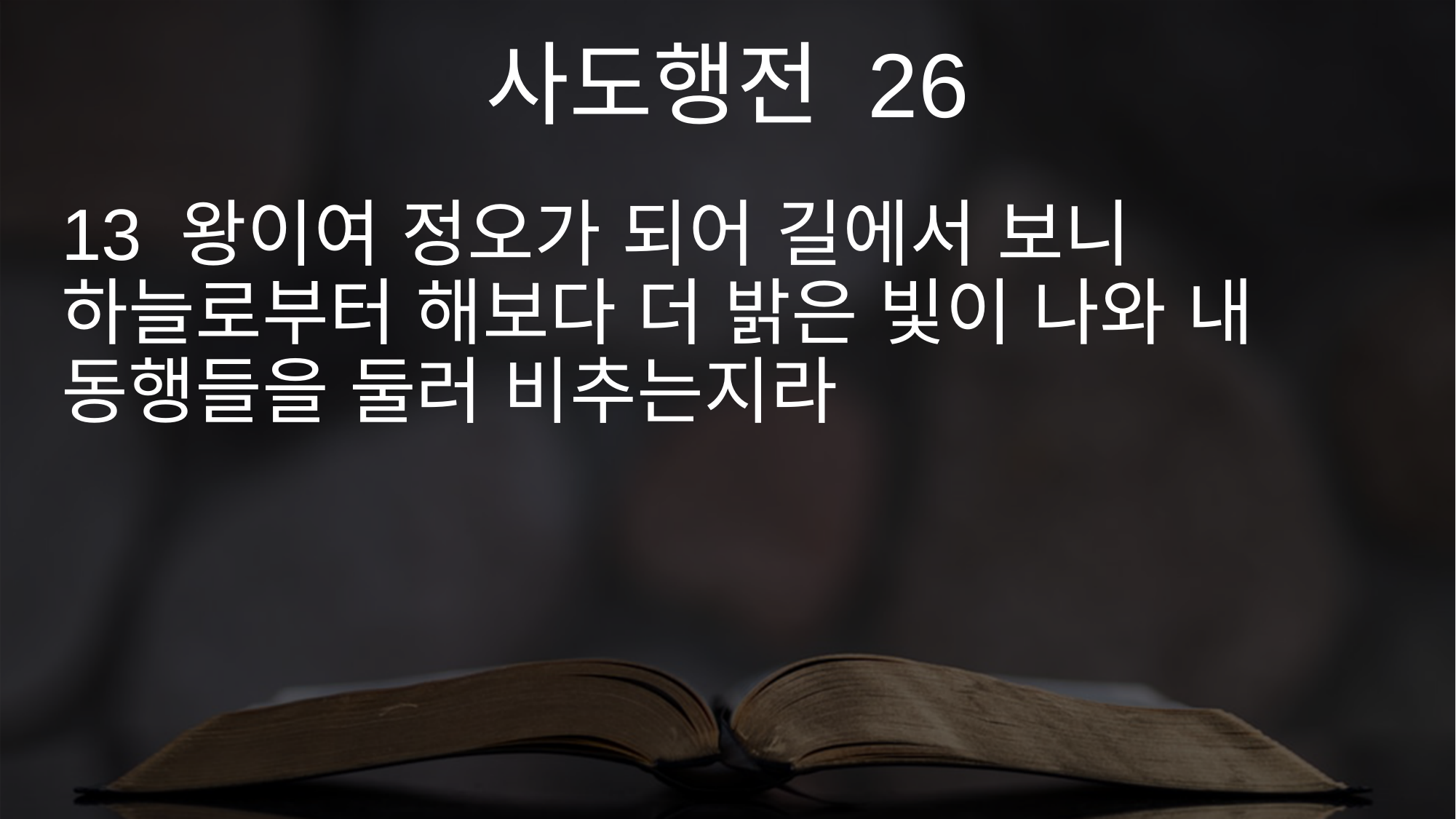

사도행전 26
13 왕이여 정오가 되어 길에서 보니 하늘로부터 해보다 더 밝은 빛이 나와 내 동행들을 둘러 비추는지라